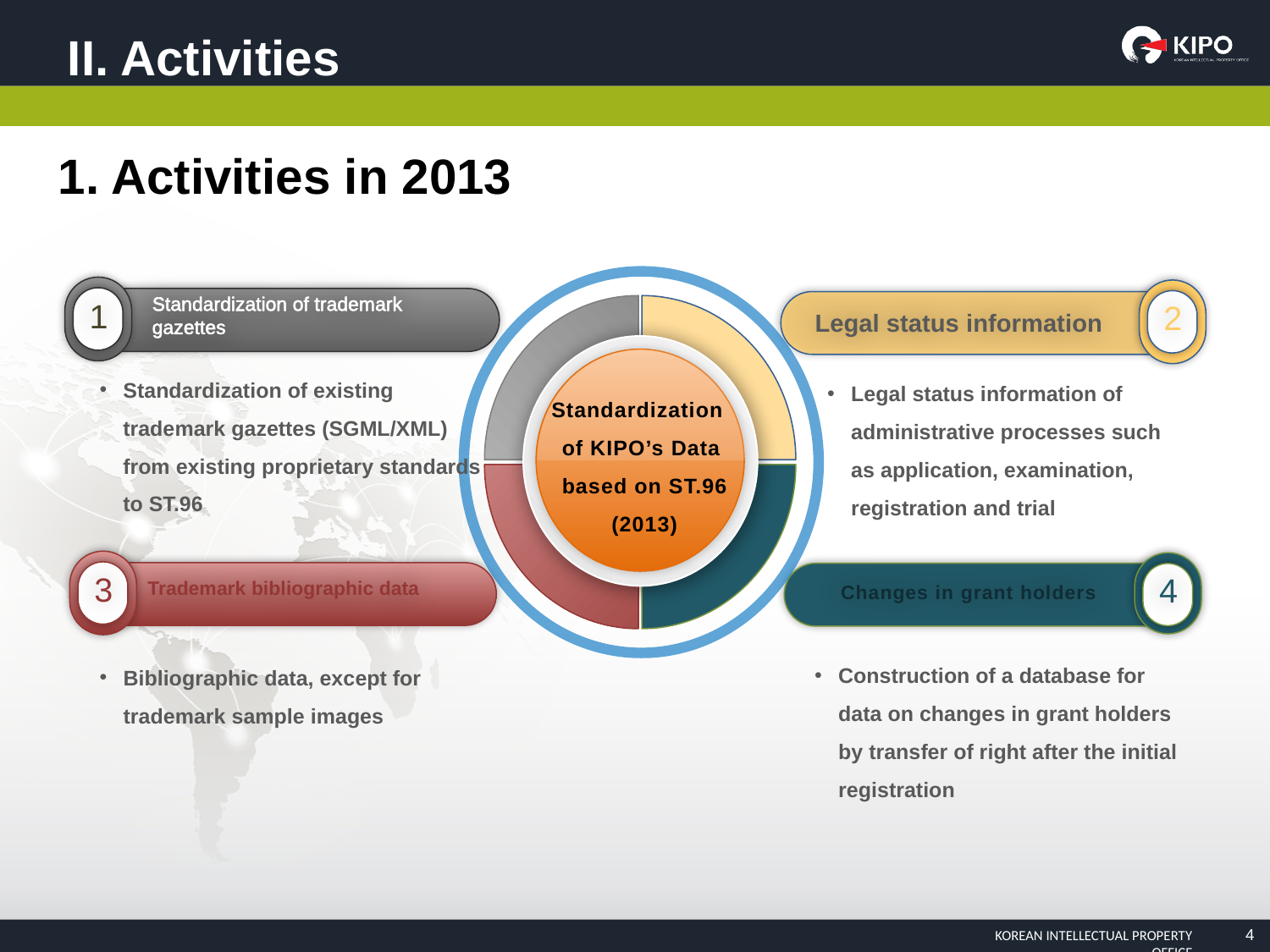

II. Activities

1. Activities in 2013

1

Standardization of trademark gazettes

2

Legal status information

Standardization of existing trademark gazettes (SGML/XML) from existing proprietary standards to ST.96
Legal status information of administrative processes such as application, examination, registration and trial
Standardization
of KIPO’s Data
based on ST.96
(2013)
’12년
추진실적

3

4
   Trademark bibliographic data
Changes in grant holders
Construction of a database for data on changes in grant holders by transfer of right after the initial registration
Bibliographic data, except for trademark sample images